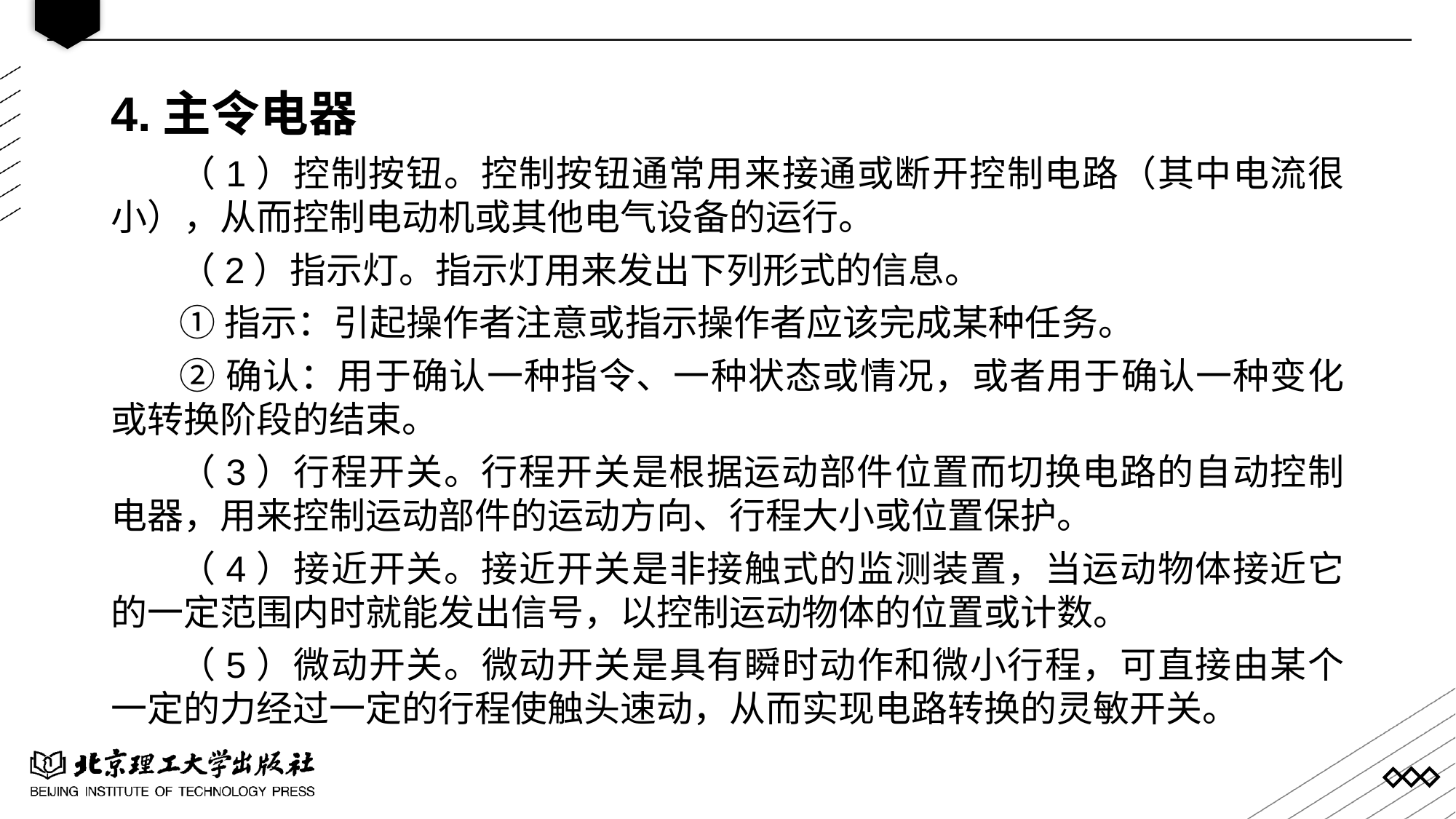

4.主令电器
（1）控制按钮。控制按钮通常用来接通或断开控制电路（其中电流很小），从而控制电动机或其他电气设备的运行。
（2）指示灯。指示灯用来发出下列形式的信息。
①指示：引起操作者注意或指示操作者应该完成某种任务。
②确认：用于确认一种指令、一种状态或情况，或者用于确认一种变化或转换阶段的结束。
（3）行程开关。行程开关是根据运动部件位置而切换电路的自动控制电器，用来控制运动部件的运动方向、行程大小或位置保护。
（4）接近开关。接近开关是非接触式的监测装置，当运动物体接近它的一定范围内时就能发出信号，以控制运动物体的位置或计数。
（5）微动开关。微动开关是具有瞬时动作和微小行程，可直接由某个一定的力经过一定的行程使触头速动，从而实现电路转换的灵敏开关。